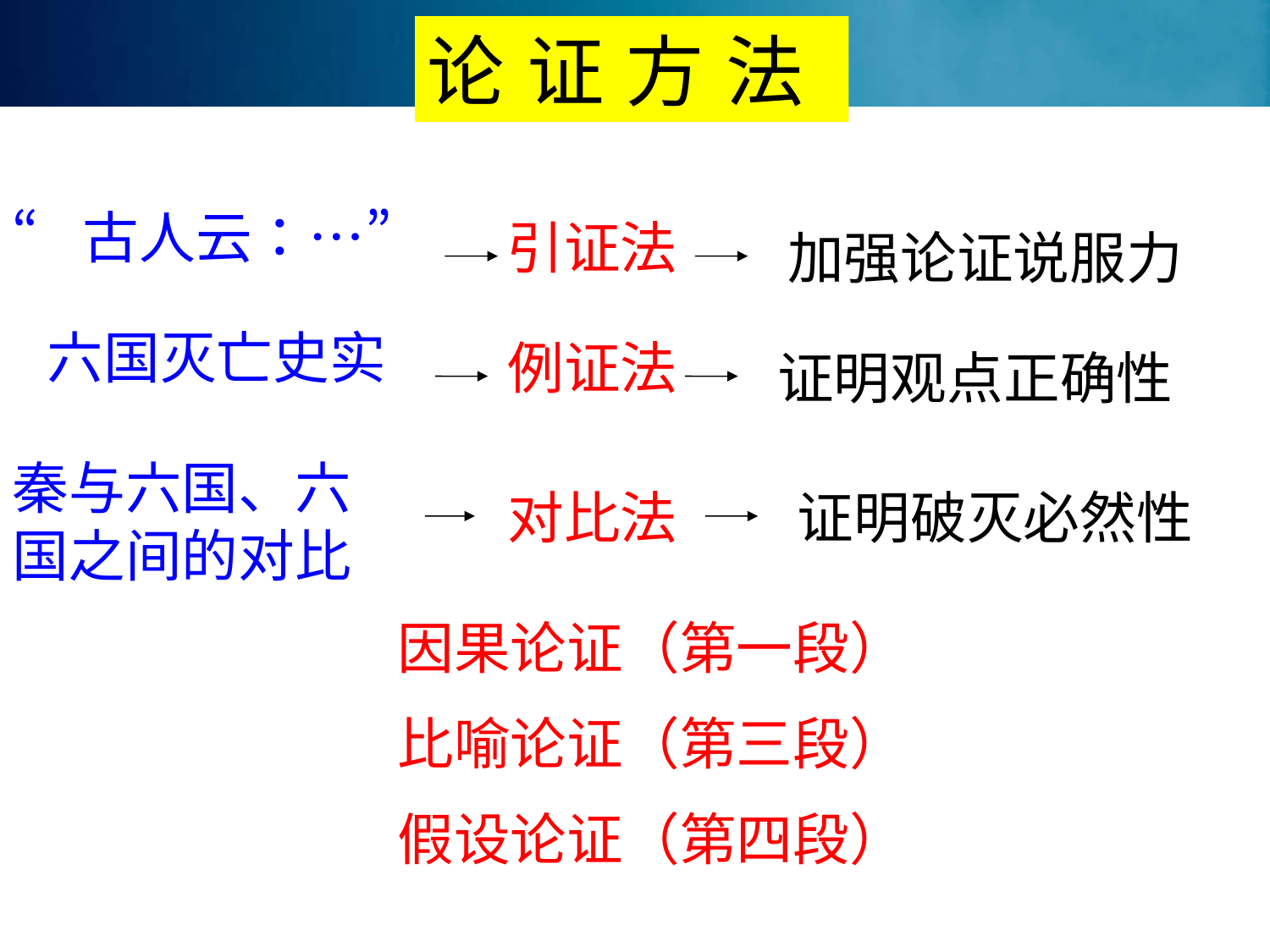

论 证 方 法
“古人云：…”
引证法
加强论证说服力

六国灭亡史实
例证法
证明观点正确性

秦与六国、六国之间的对比
对比法
证明破灭必然性

因果论证（第一段）
比喻论证（第三段）
假设论证（第四段）